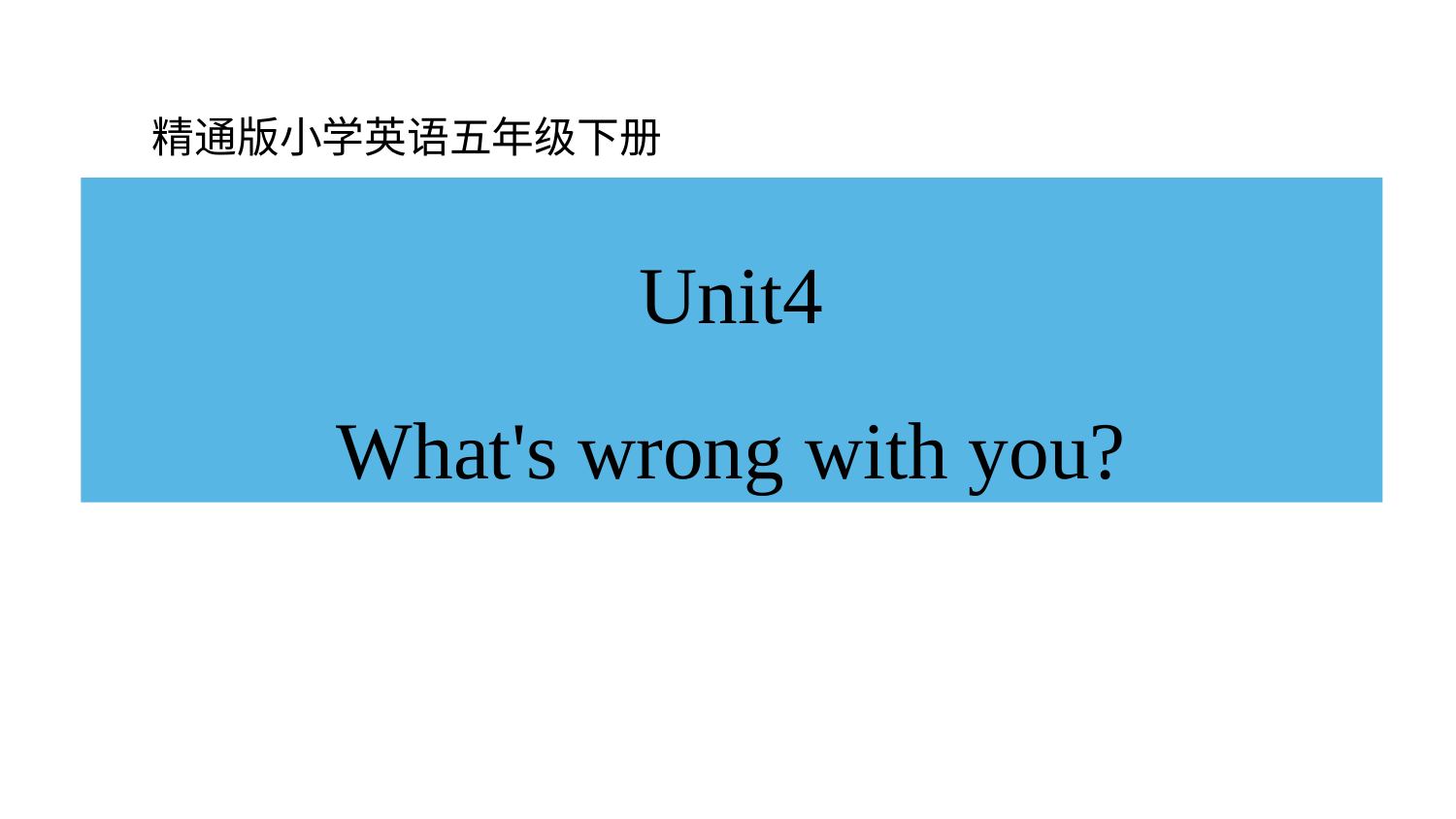

精通版小学英语五年级下册
Unit4
What's wrong with you?
1